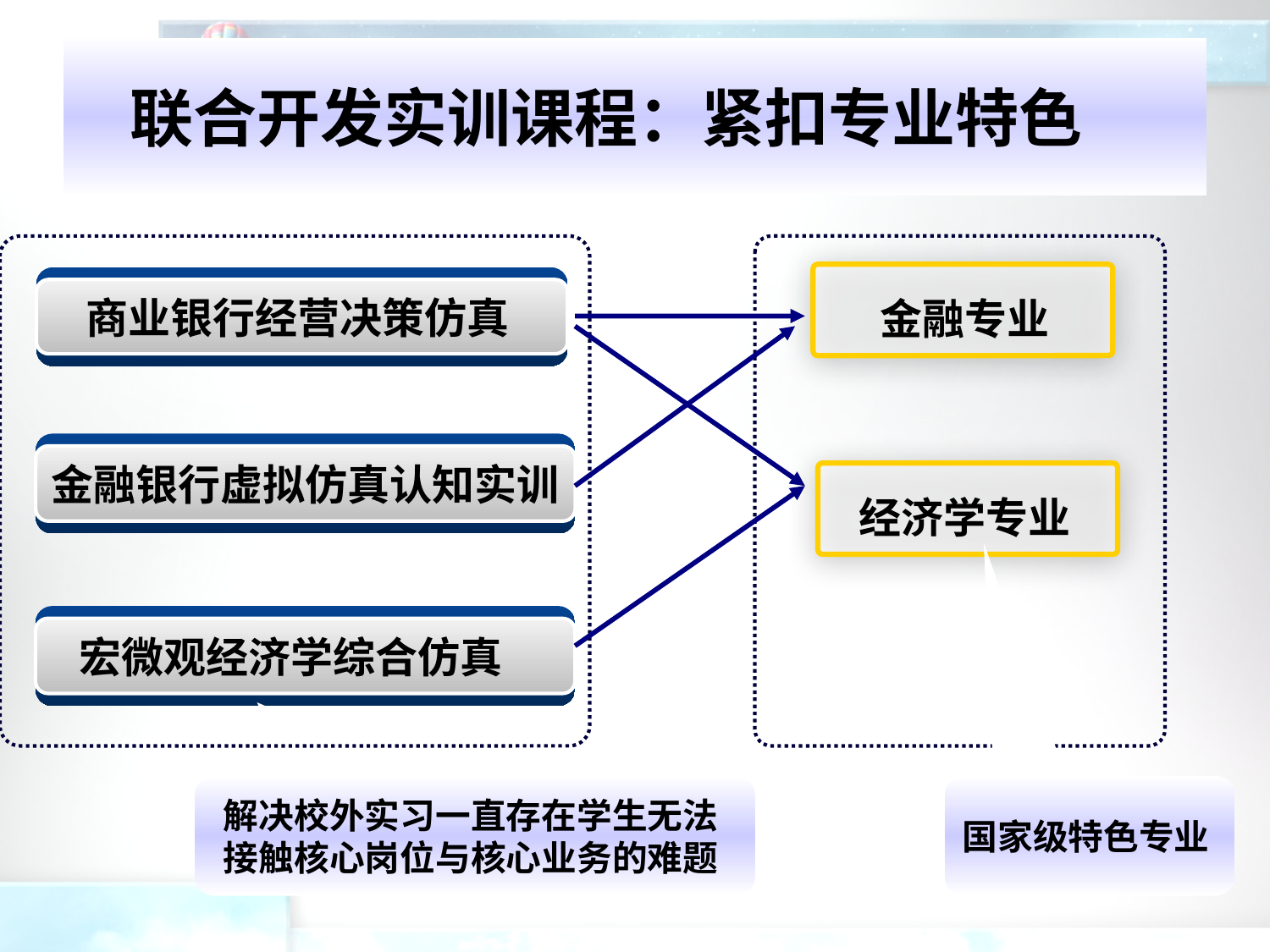

# 联合开发实训课程：紧扣专业特色

金融专业

商业银行经营决策仿真

金融银行虚拟仿真认知实训

经济学专业

宏微观经济学综合仿真
解决校外实习一直存在学生无法
接触核心岗位与核心业务的难题
国家级特色专业